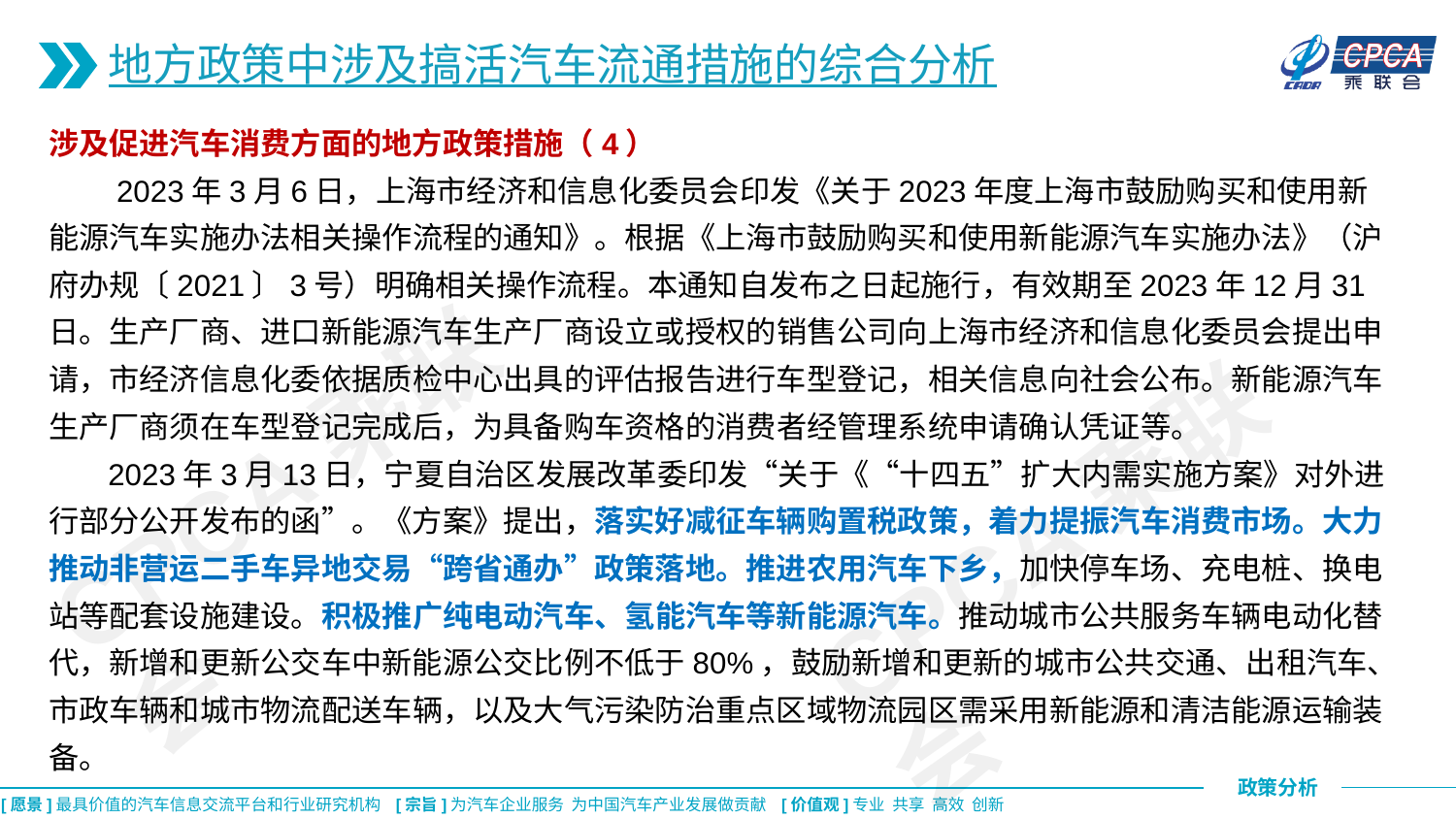

地方政策中涉及搞活汽车流通措施的综合分析
涉及促进汽车消费方面的地方政策措施（4）
        2023年3月6日，上海市经济和信息化委员会印发《关于2023年度上海市鼓励购买和使用新能源汽车实施办法相关操作流程的通知》。根据《上海市鼓励购买和使用新能源汽车实施办法》（沪府办规〔2021〕3号）明确相关操作流程。本通知自发布之日起施行，有效期至2023年12月31日。生产厂商、进口新能源汽车生产厂商设立或授权的销售公司向上海市经济和信息化委员会提出申请，市经济信息化委依据质检中心出具的评估报告进行车型登记，相关信息向社会公布。新能源汽车生产厂商须在车型登记完成后，为具备购车资格的消费者经管理系统申请确认凭证等。
       2023年3月13日，宁夏自治区发展改革委印发“关于《“十四五”扩大内需实施方案》对外进行部分公开发布的函”。《方案》提出，落实好减征车辆购置税政策，着力提振汽车消费市场。大力推动非营运二手车异地交易“跨省通办”政策落地。推进农用汽车下乡，加快停车场、充电桩、换电站等配套设施建设。积极推广纯电动汽车、氢能汽车等新能源汽车。推动城市公共服务车辆电动化替代，新增和更新公交车中新能源公交比例不低于80%，鼓励新增和更新的城市公共交通、出租汽车、市政车辆和城市物流配送车辆，以及大气污染防治重点区域物流园区需采用新能源和清洁能源运输装备。
CPCA乘联会
CPCA乘联会